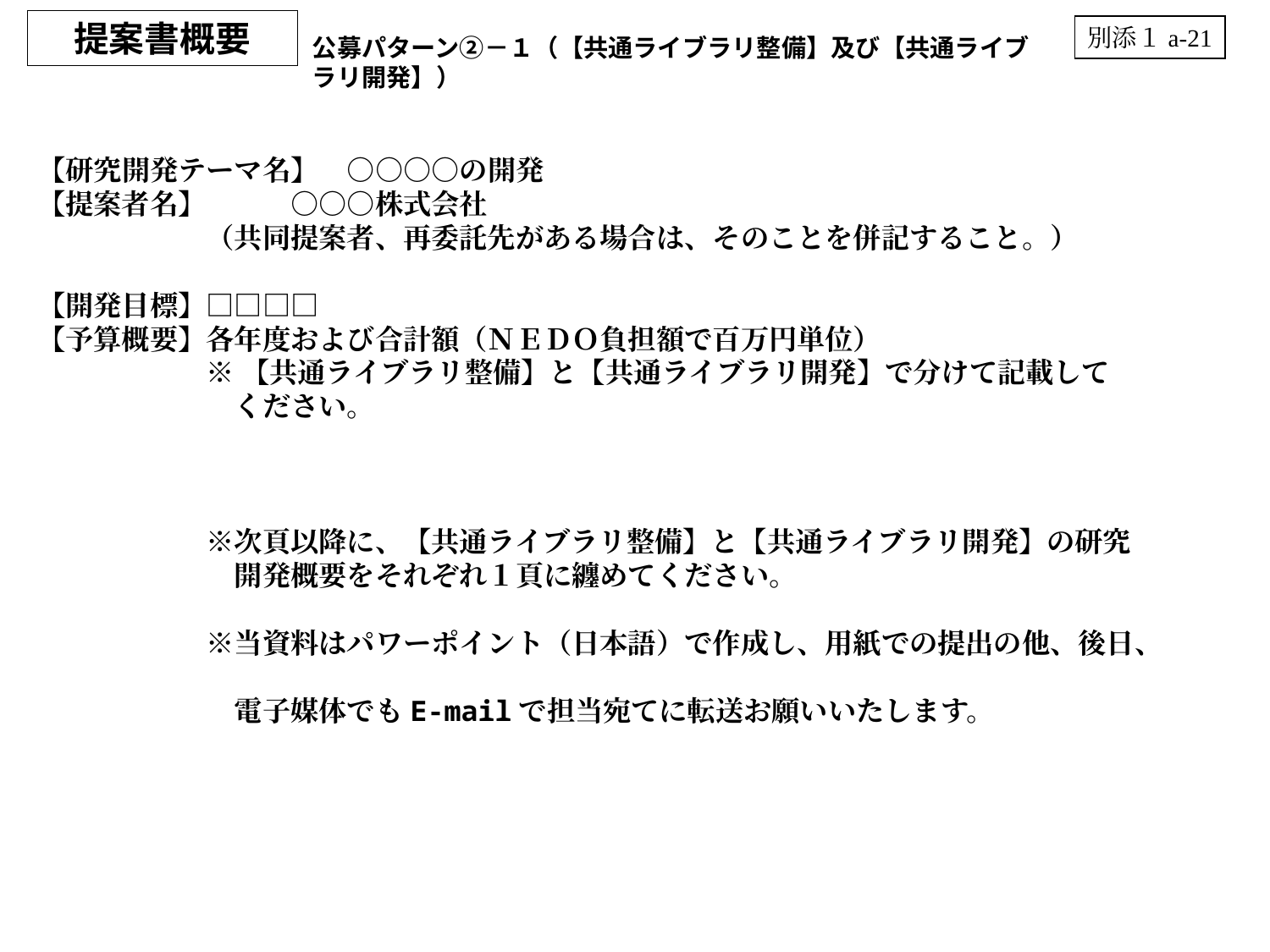

提案書概要
別添１a-21
公募パターン②－１（【共通ライブラリ整備】及び【共通ライブラリ開発】）
【研究開発テーマ名】　○○○○の開発
【提案者名】　　　○○○株式会社
　　　　　　（共同提案者、再委託先がある場合は、そのことを併記すること。）

【開発目標】□□□□
【予算概要】各年度および合計額（ＮＥＤＯ負担額で百万円単位）
　　　　　　※ 【共通ライブラリ整備】と【共通ライブラリ開発】で分けて記載して
　　　　　　　ください。

　　　　　　※次頁以降に、【共通ライブラリ整備】と【共通ライブラリ開発】の研究
　　　　　　　開発概要をそれぞれ１頁に纏めてください。

　　　　　　※当資料はパワーポイント（日本語）で作成し、用紙での提出の他、後日、
　　　　　　　電子媒体でもE-mailで担当宛てに転送お願いいたします。